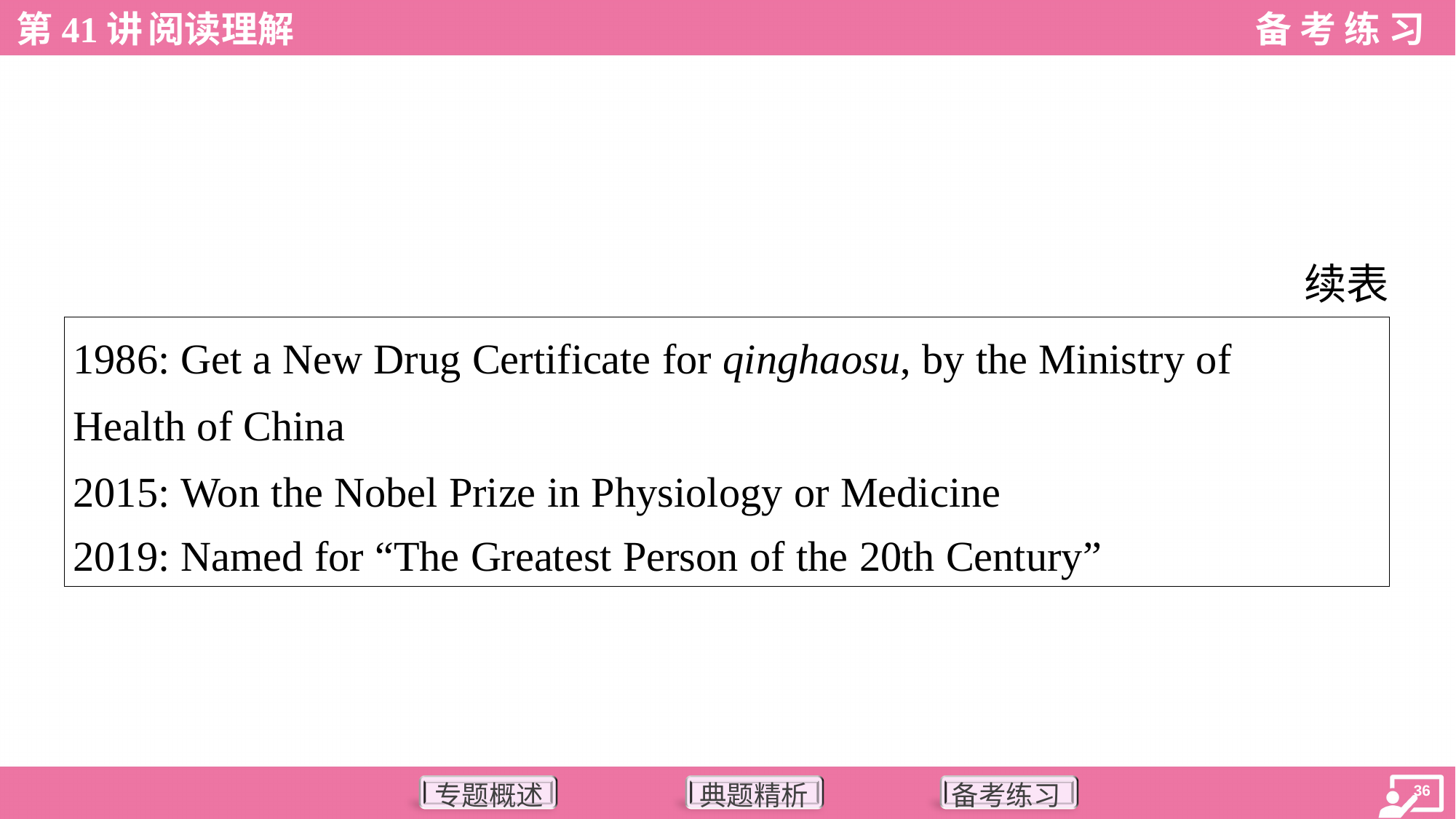

续表
| 1986: Get a New Drug Certificate for qinghaosu, by the Ministry of Health of China 2015: Won the Nobel Prize in Physiology or Medicine 2019: Named for “The Greatest Person of the 20th Century” |
| --- |